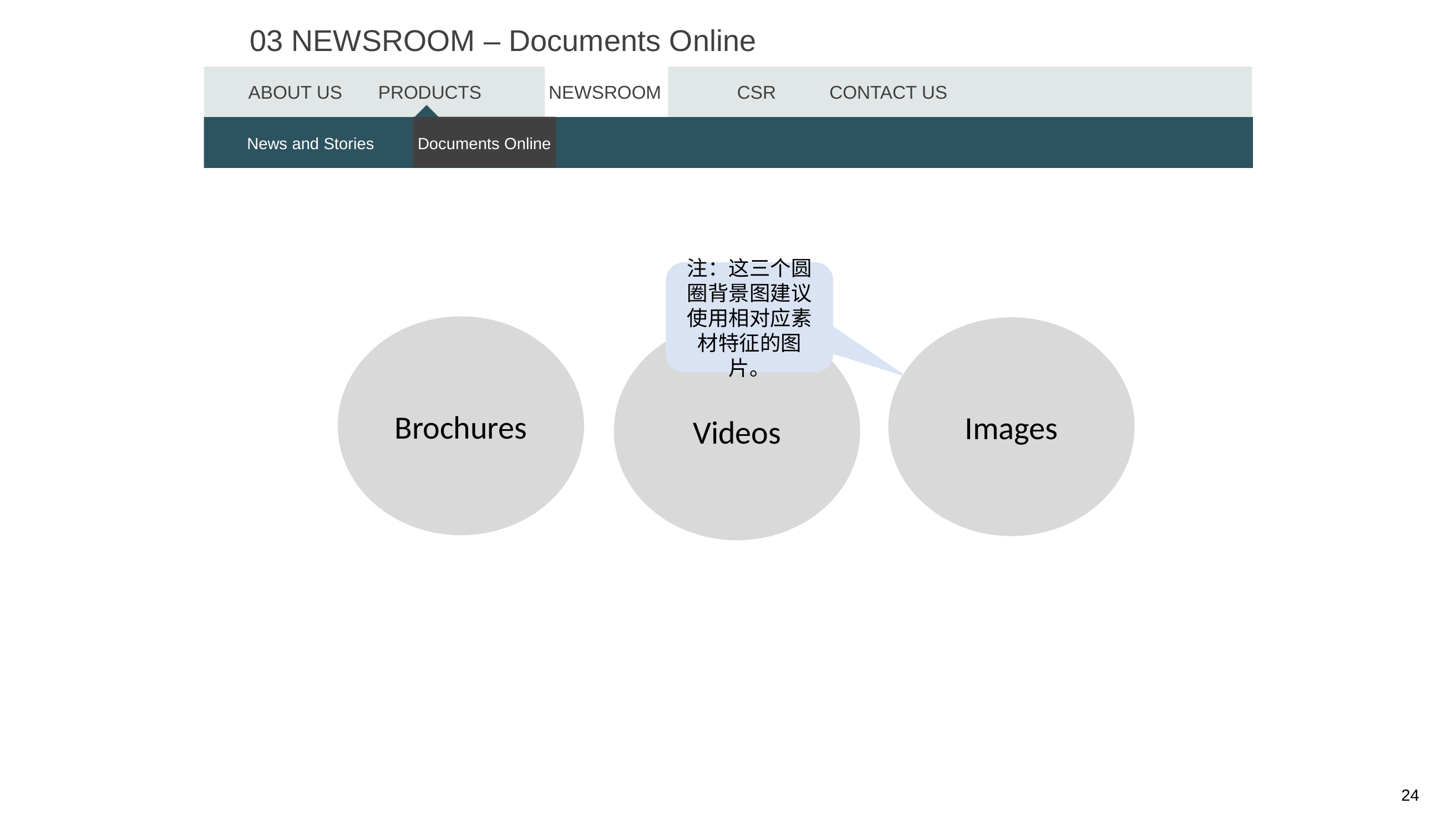

03 NEWSROOM – Documents Online

ABOUT US
PRODUCTS
NEWSROOM
CSR
CONTACT US

Heavy Trucks
News and Stories
Light Trucks
Documents Online
Miner
Special Trucks
Clean Energy
注：这三个圆圈背景图建议使用相对应素材特征的图片。
Brochures
Images
Videos